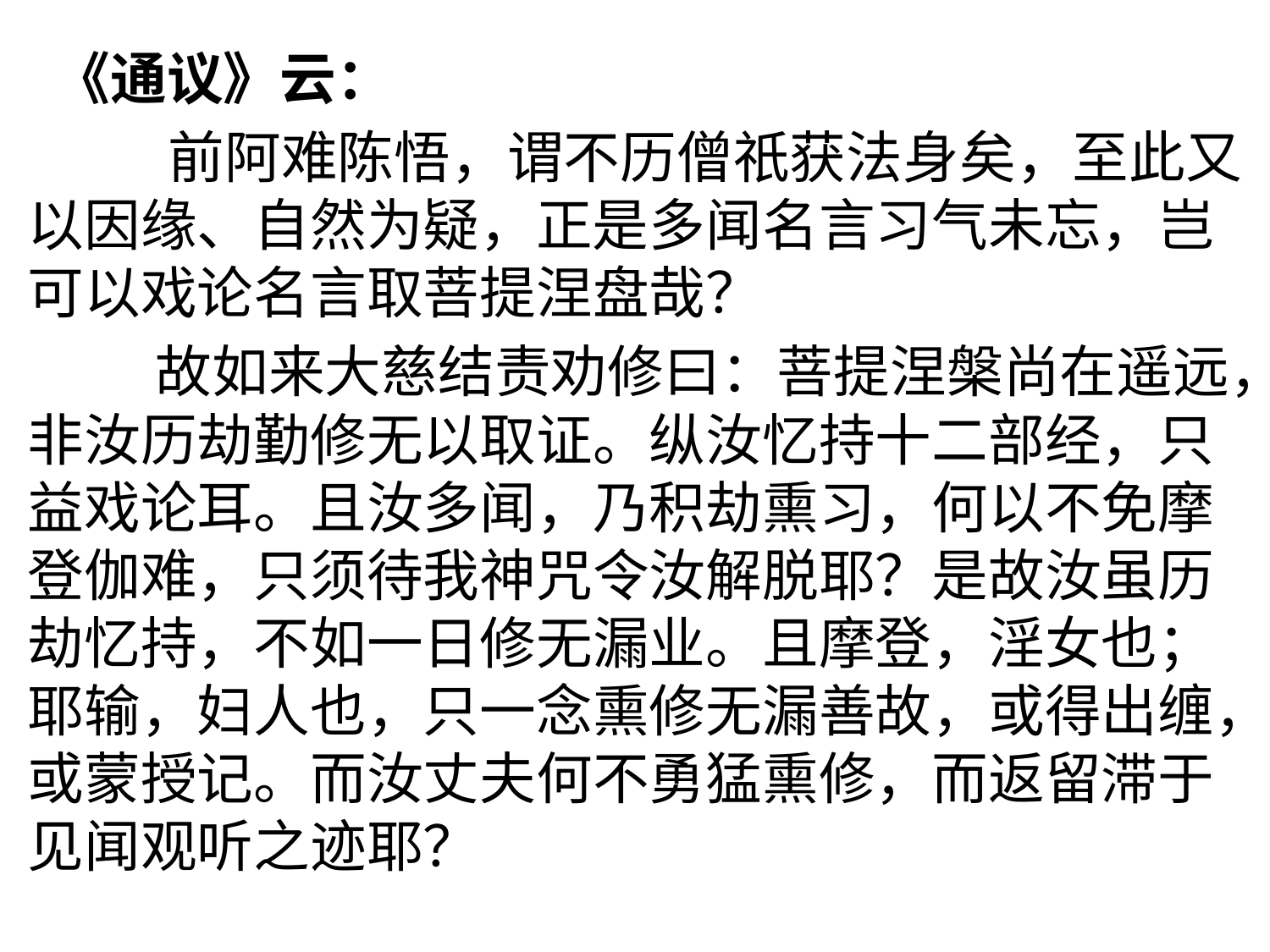

《通议》云：
          前阿难陈悟，谓不历僧祇获法身矣，至此又以因缘、自然为疑，正是多闻名言习气未忘，岂可以戏论名言取菩提涅盘哉？
         故如来大慈结责劝修曰：菩提涅槃尚在遥远，非汝历劫勤修无以取证。纵汝忆持十二部经，只益戏论耳。且汝多闻，乃积劫熏习，何以不免摩登伽难，只须待我神咒令汝解脱耶？是故汝虽历劫忆持，不如一日修无漏业。且摩登，淫女也；耶输，妇人也，只一念熏修无漏善故，或得出缠，或蒙授记。而汝丈夫何不勇猛熏修，而返留滞于见闻观听之迹耶？